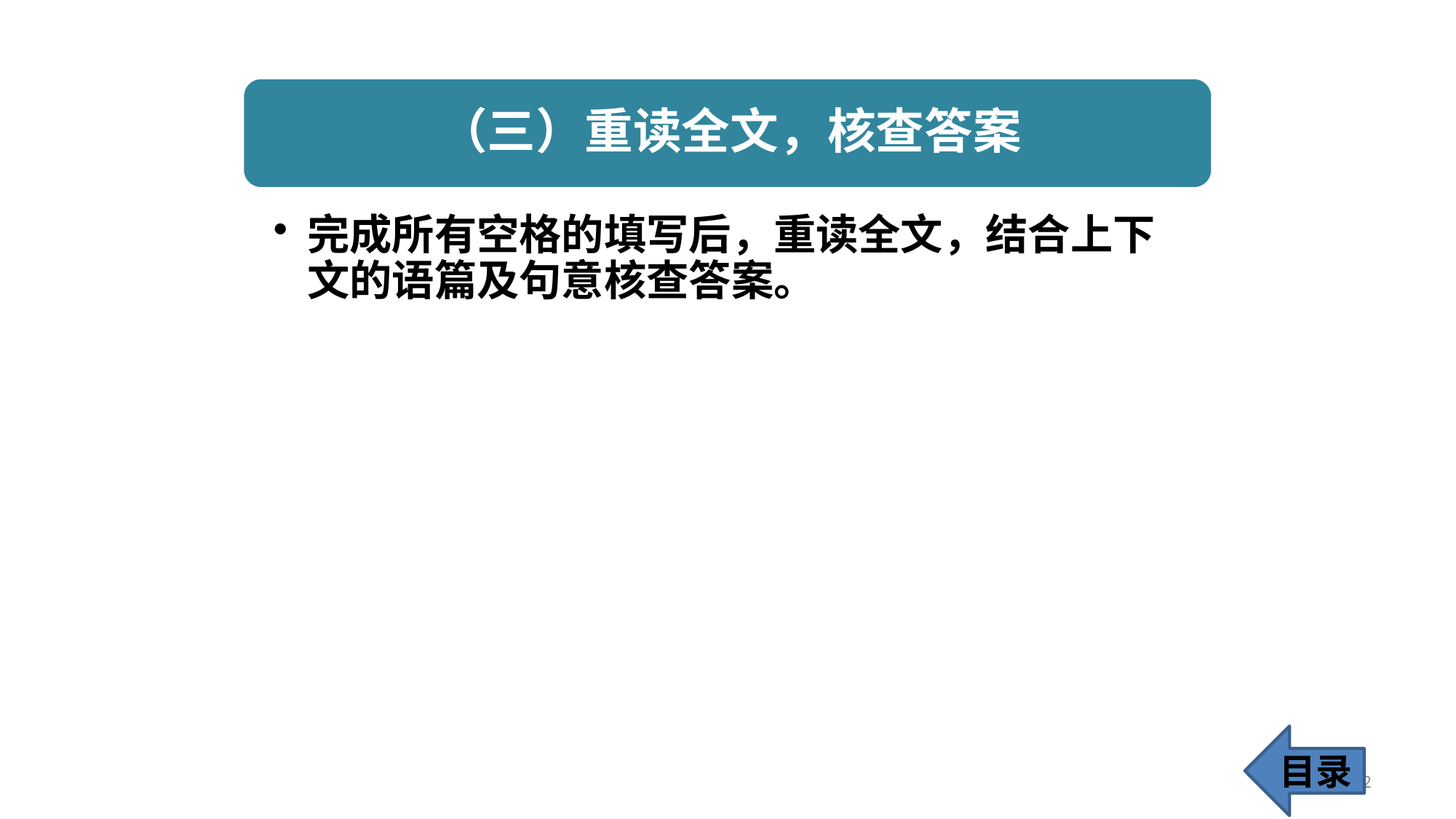

（三）重读全文，核查答案
完成所有空格的填写后，重读全文，结合上下文的语篇及句意核查答案。
目录
62